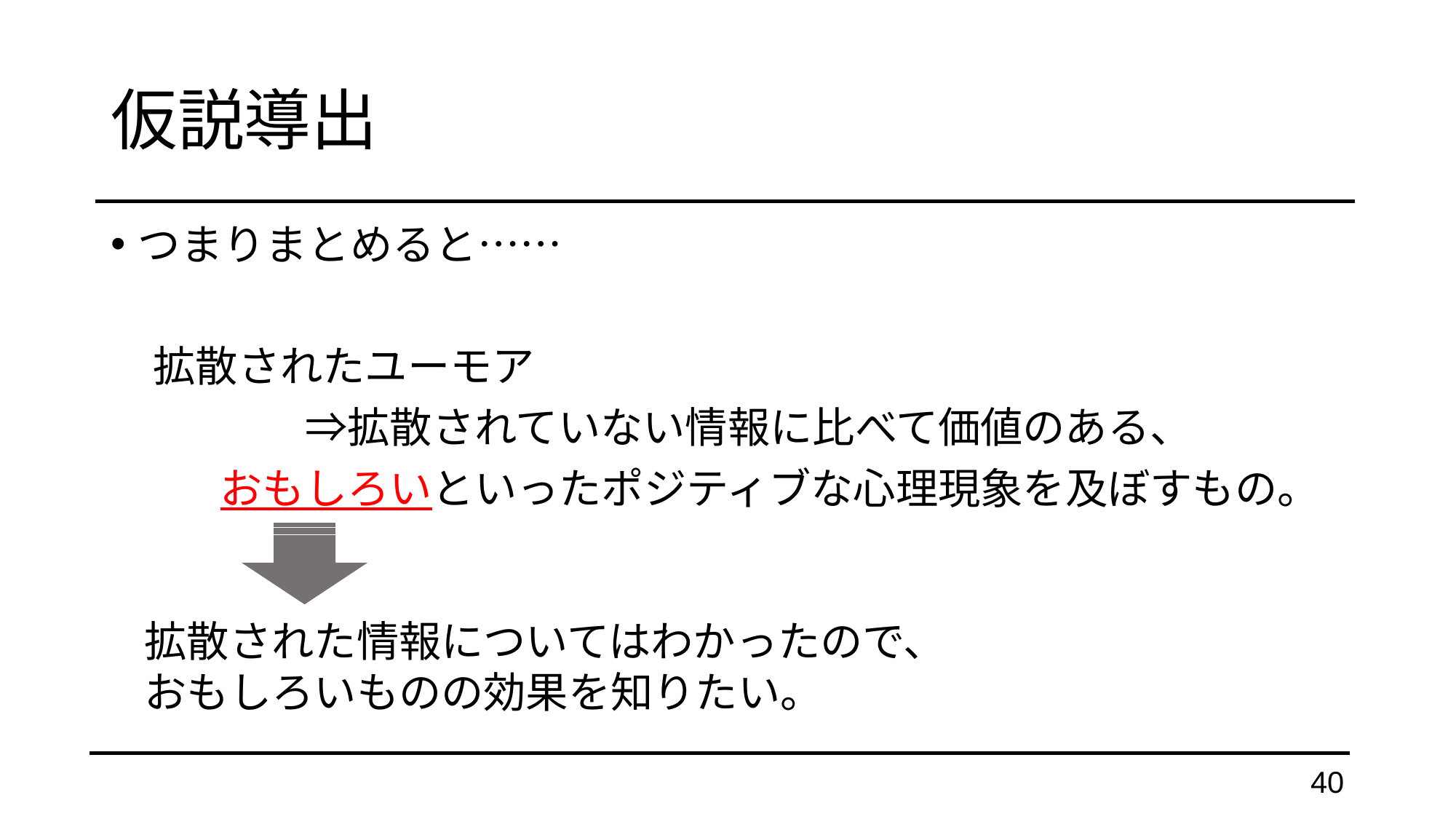

# 仮説導出
つまりまとめると……

　拡散されたユーモア
　⇒拡散されていない情報に比べて価値のある、
　　おもしろいといったポジティブな心理現象を及ぼすもの。

拡散された情報についてはわかったので、
おもしろいものの効果を知りたい。
40